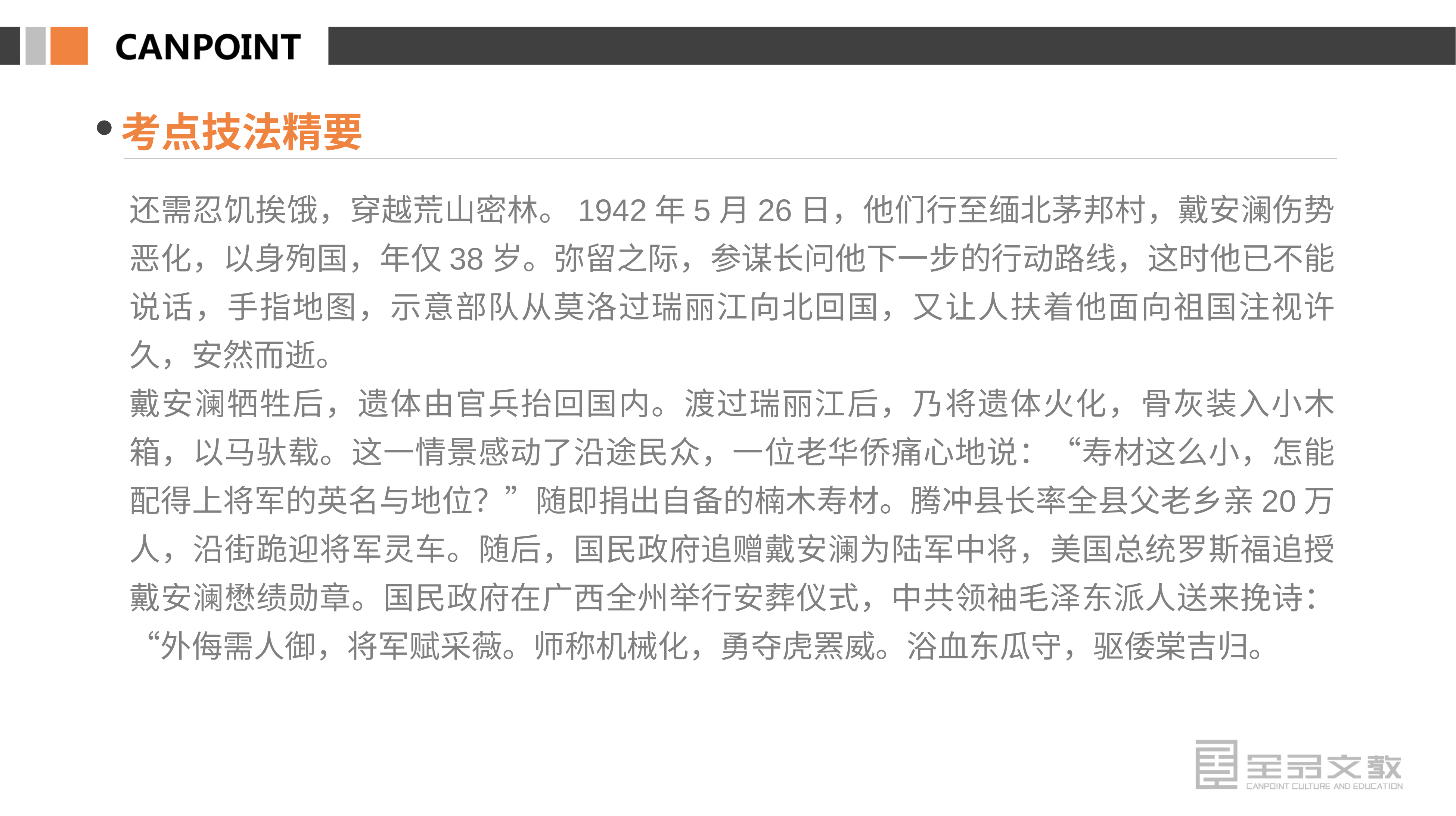

考点技法精要

还需忍饥挨饿，穿越荒山密林。1942年5月26日，他们行至缅北茅邦村，戴安澜伤势恶化，以身殉国，年仅38岁。弥留之际，参谋长问他下一步的行动路线，这时他已不能说话，手指地图，示意部队从莫洛过瑞丽江向北回国，又让人扶着他面向祖国注视许久，安然而逝。
戴安澜牺牲后，遗体由官兵抬回国内。渡过瑞丽江后，乃将遗体火化，骨灰装入小木箱，以马驮载。这一情景感动了沿途民众，一位老华侨痛心地说：“寿材这么小，怎能配得上将军的英名与地位？”随即捐出自备的楠木寿材。腾冲县长率全县父老乡亲20万人，沿街跪迎将军灵车。随后，国民政府追赠戴安澜为陆军中将，美国总统罗斯福追授戴安澜懋绩勋章。国民政府在广西全州举行安葬仪式，中共领袖毛泽东派人送来挽诗：“外侮需人御，将军赋采薇。师称机械化，勇夺虎罴威。浴血东瓜守，驱倭棠吉归。